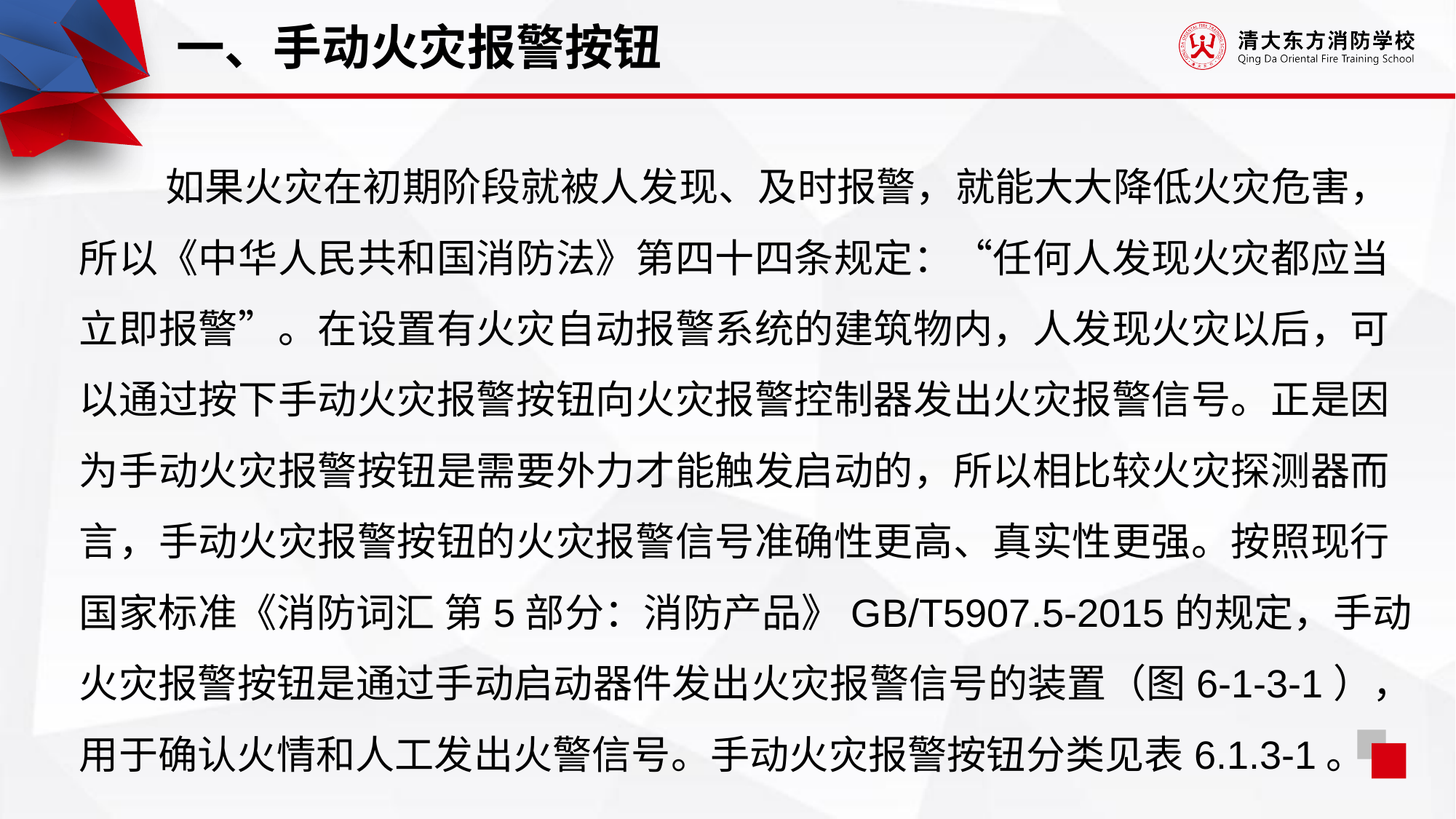

一、手动火灾报警按钮

如果火灾在初期阶段就被人发现、及时报警，就能大大降低火灾危害，所以《中华人民共和国消防法》第四十四条规定：“任何人发现火灾都应当立即报警”。在设置有火灾自动报警系统的建筑物内，人发现火灾以后，可以通过按下手动火灾报警按钮向火灾报警控制器发出火灾报警信号。正是因为手动火灾报警按钮是需要外力才能触发启动的，所以相比较火灾探测器而言，手动火灾报警按钮的火灾报警信号准确性更高、真实性更强。按照现行国家标准《消防词汇 第5部分：消防产品》GB/T5907.5-2015的规定，手动火灾报警按钮是通过手动启动器件发出火灾报警信号的装置（图6-1-3-1），用于确认火情和人工发出火警信号。手动火灾报警按钮分类见表6.1.3-1。